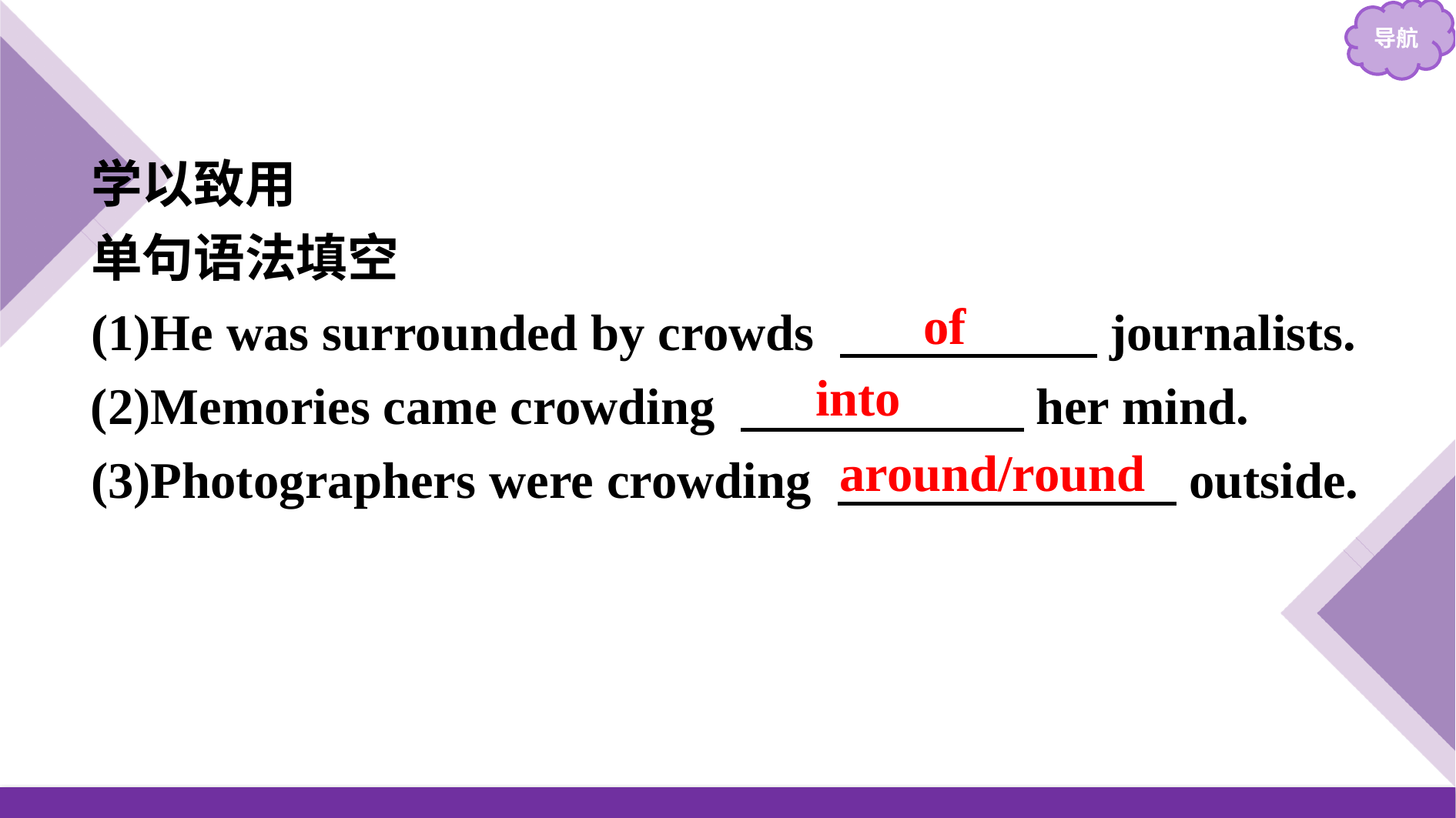

学以致用
单句语法填空
(1)He was surrounded by crowds 　　　　　journalists.
(2)Memories came crowding 　　　　　 her mind.
(3)Photographers were crowding 　　       　　　outside.
of
into
around/round